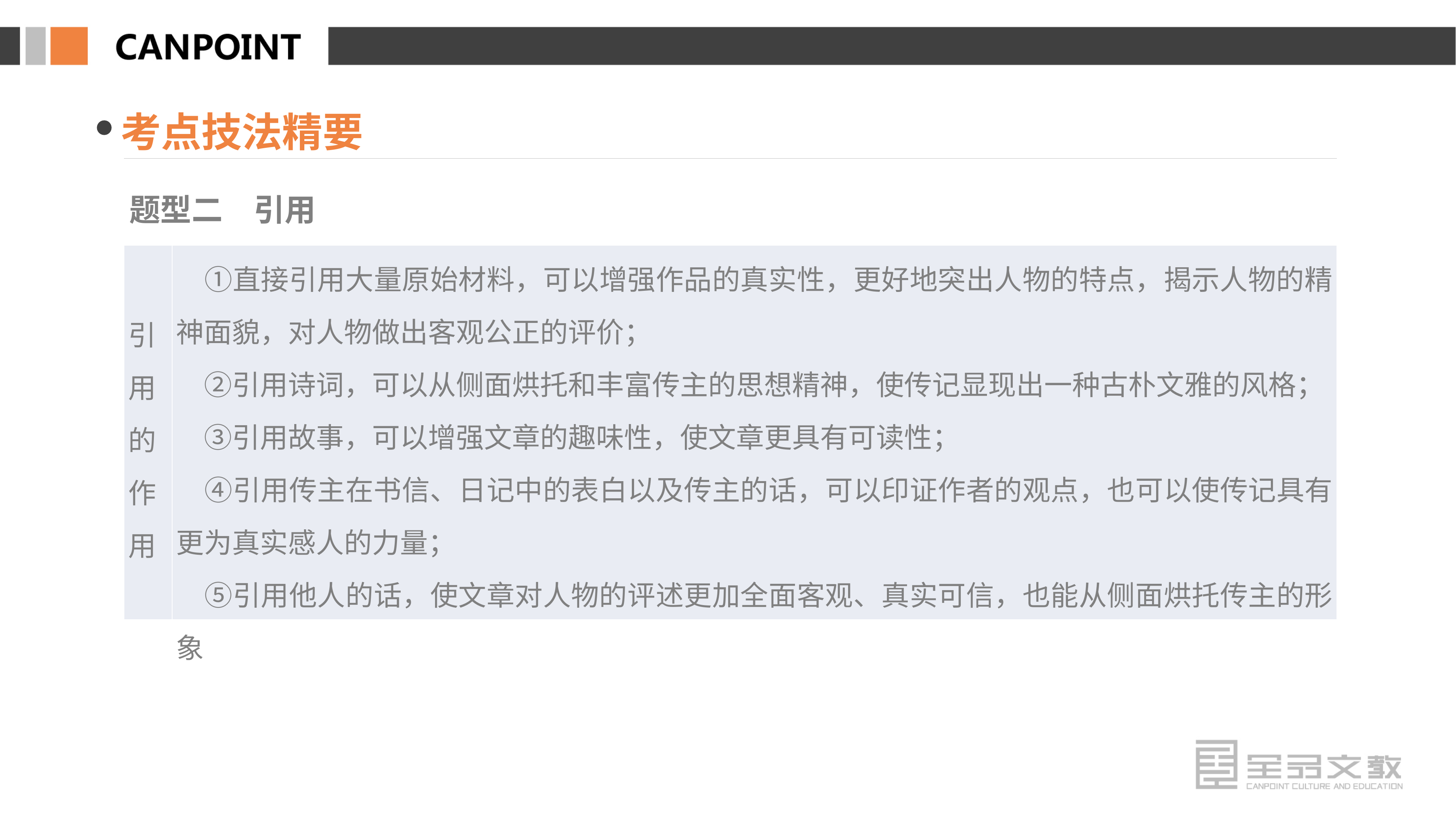

考点技法精要

题型二　引用
| 引用的作用 | ①直接引用大量原始材料，可以增强作品的真实性，更好地突出人物的特点，揭示人物的精神面貌，对人物做出客观公正的评价； 　②引用诗词，可以从侧面烘托和丰富传主的思想精神，使传记显现出一种古朴文雅的风格； 　③引用故事，可以增强文章的趣味性，使文章更具有可读性； 　④引用传主在书信、日记中的表白以及传主的话，可以印证作者的观点，也可以使传记具有更为真实感人的力量； 　⑤引用他人的话，使文章对人物的评述更加全面客观、真实可信，也能从侧面烘托传主的形象 |
| --- | --- |